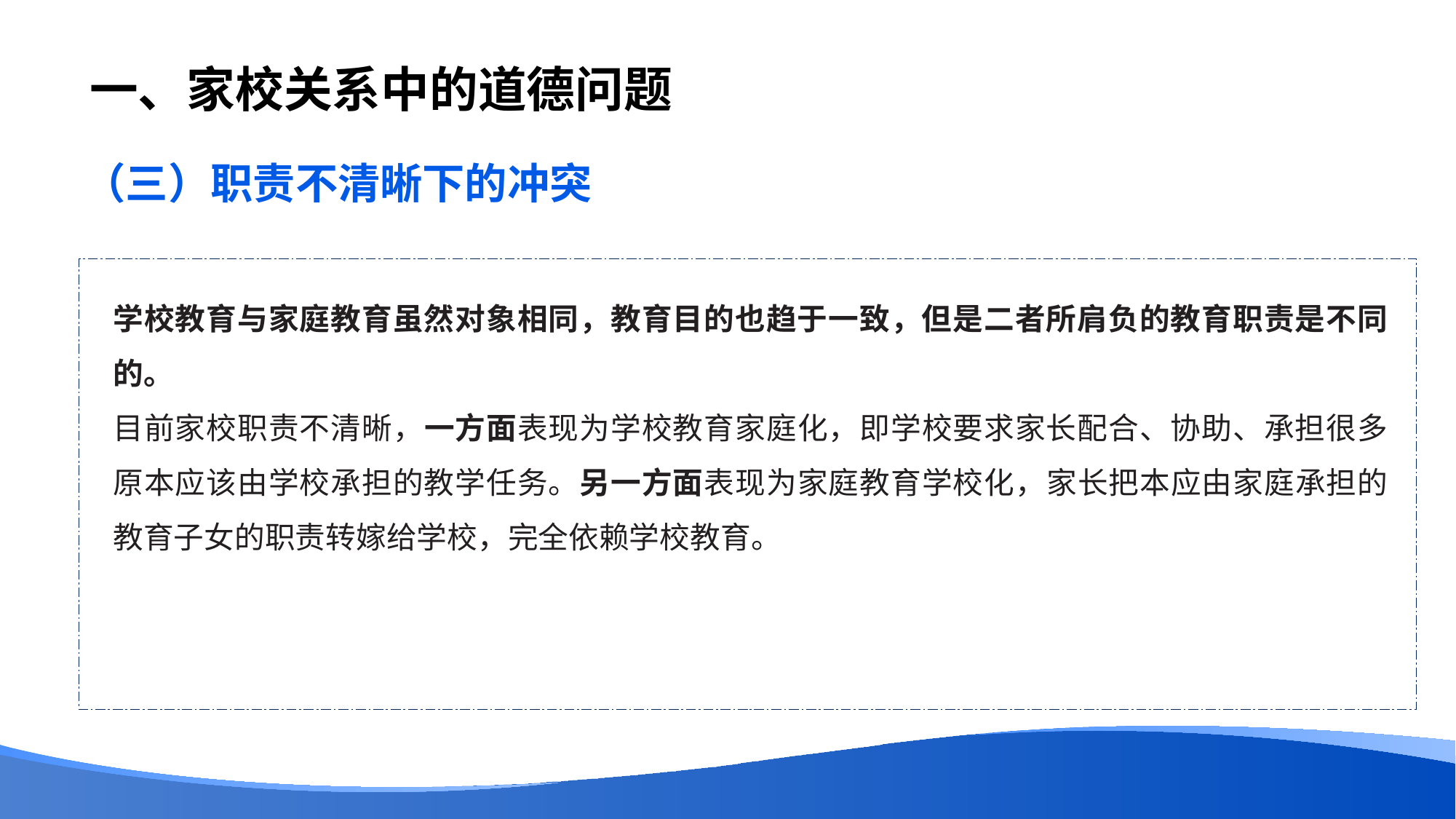

# 一、家校关系中的道德问题
（三）职责不清晰下的冲突

学校教育与家庭教育虽然对象相同，教育目的也趋于一致，但是二者所肩负的教育职责是不同的。
目前家校职责不清晰，一方面表现为学校教育家庭化，即学校要求家长配合、协助、承担很多原本应该由学校承担的教学任务。另一方面表现为家庭教育学校化，家长把本应由家庭承担的教育子女的职责转嫁给学校，完全依赖学校教育。